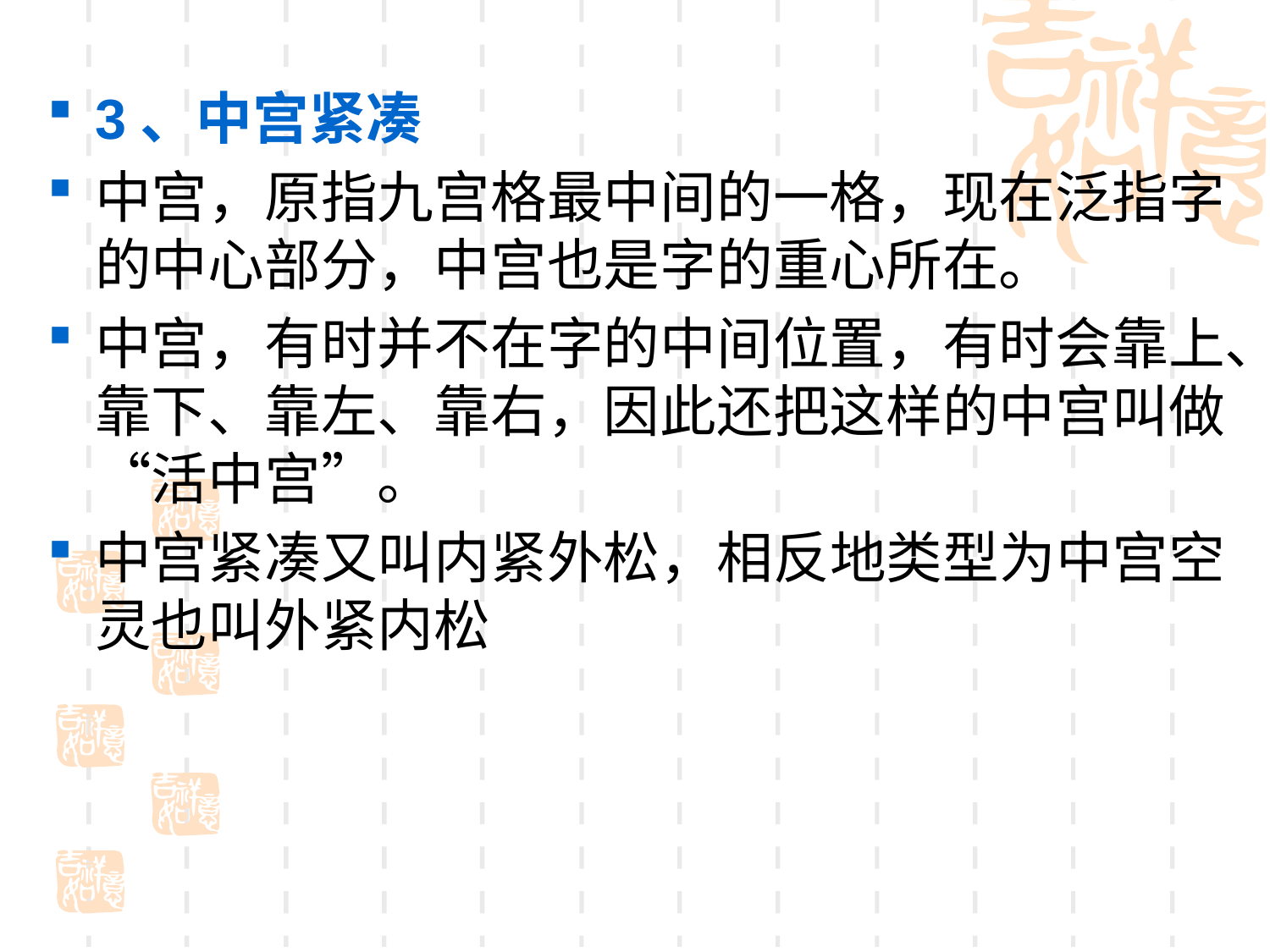

3、中宫紧凑
中宫，原指九宫格最中间的一格，现在泛指字的中心部分，中宫也是字的重心所在。
中宫，有时并不在字的中间位置，有时会靠上、靠下、靠左、靠右，因此还把这样的中宫叫做“活中宫”。
中宫紧凑又叫内紧外松，相反地类型为中宫空灵也叫外紧内松